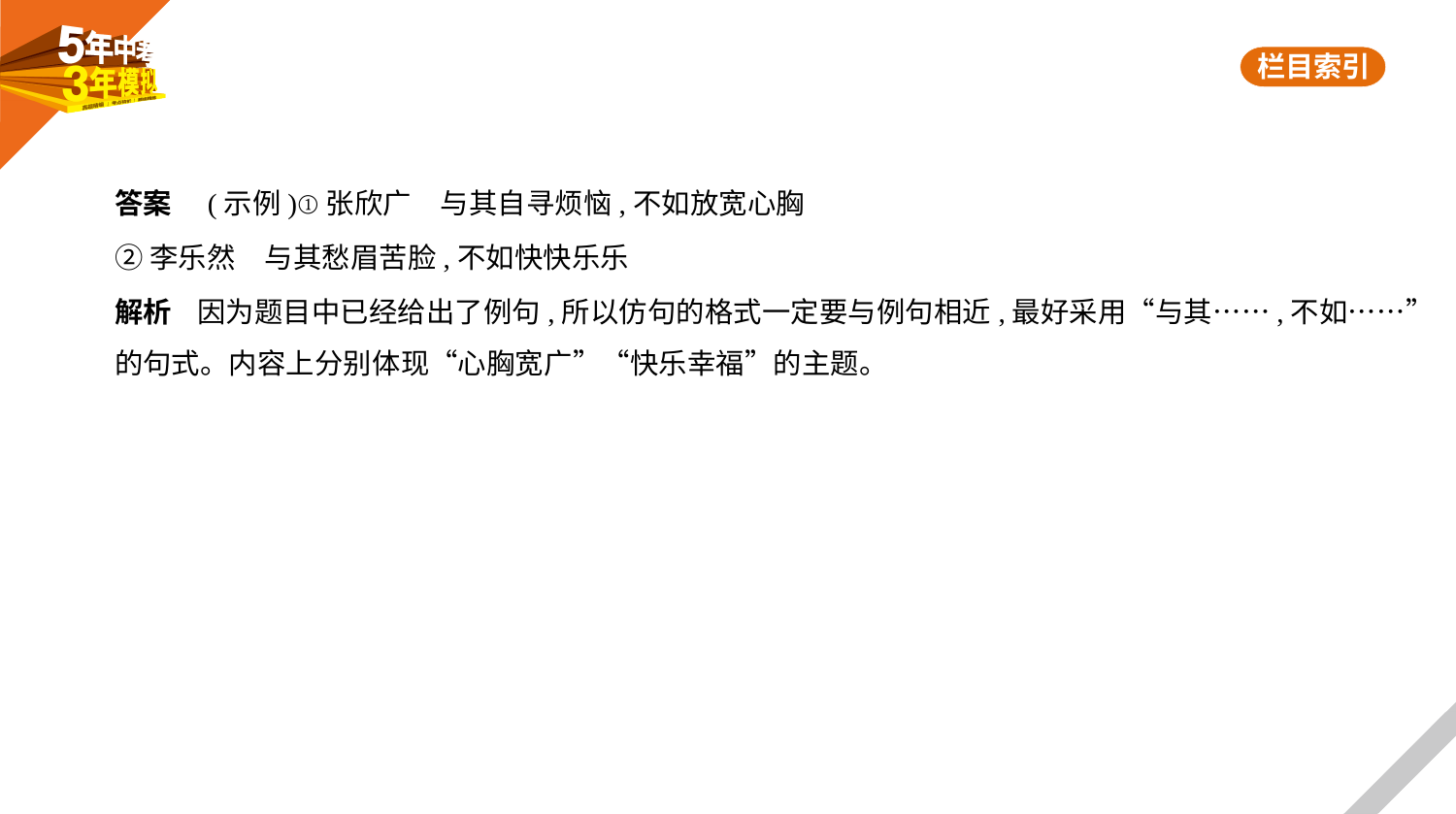

答案　(示例)①张欣广　与其自寻烦恼,不如放宽心胸
②李乐然　与其愁眉苦脸,不如快快乐乐
解析    因为题目中已经给出了例句,所以仿句的格式一定要与例句相近,最好采用“与其……,不如……”
的句式。内容上分别体现“心胸宽广”“快乐幸福”的主题。